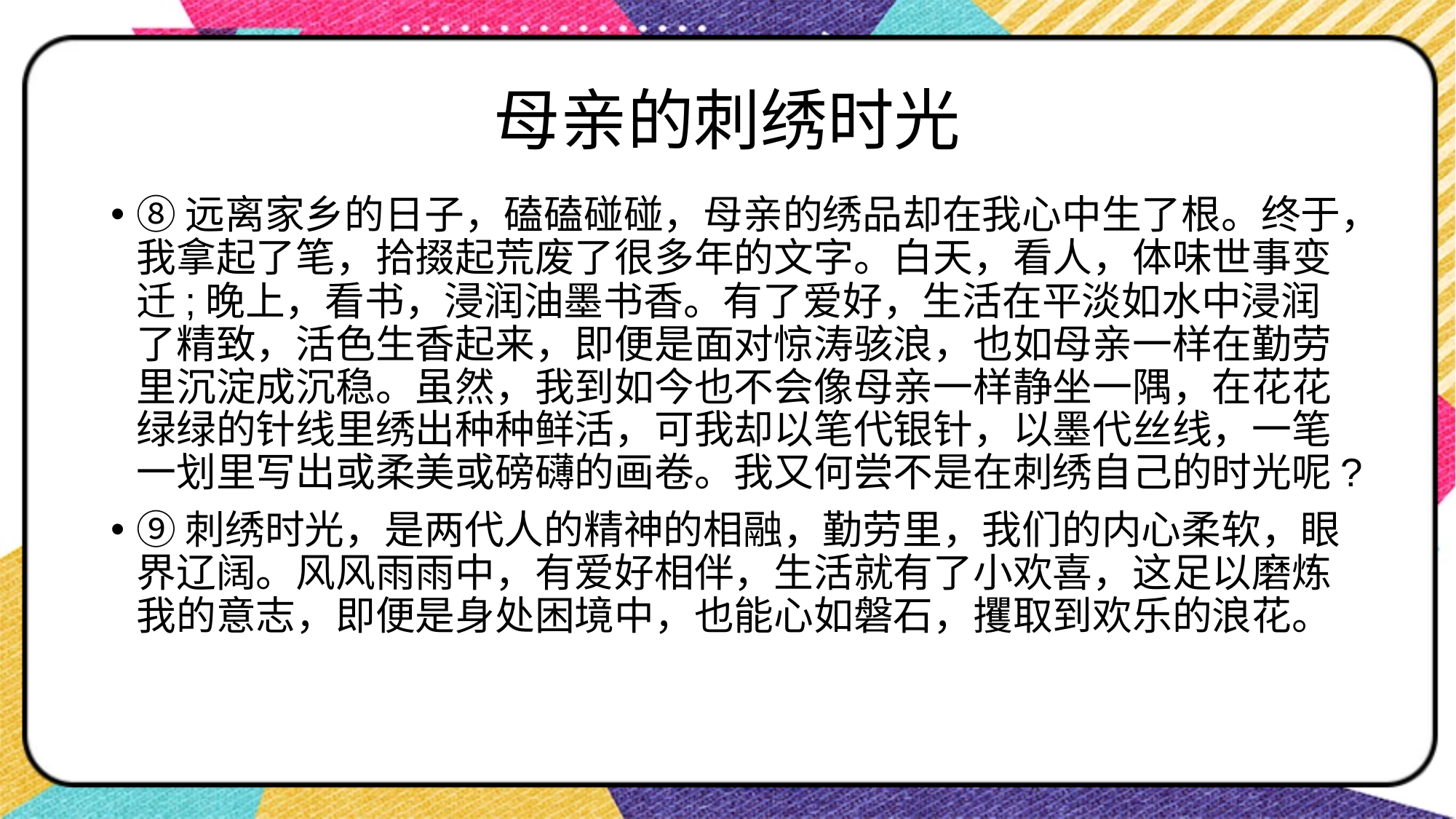

# 母亲的刺绣时光
⑧远离家乡的日子，磕磕碰碰，母亲的绣品却在我心中生了根。终于，我拿起了笔，拾掇起荒废了很多年的文字。白天，看人，体味世事变迁;晚上，看书，浸润油墨书香。有了爱好，生活在平淡如水中浸润了精致，活色生香起来，即便是面对惊涛骇浪，也如母亲一样在勤劳里沉淀成沉稳。虽然，我到如今也不会像母亲一样静坐一隅，在花花绿绿的针线里绣出种种鲜活，可我却以笔代银针，以墨代丝线，一笔一划里写出或柔美或磅礴的画卷。我又何尝不是在刺绣自己的时光呢?
⑨刺绣时光，是两代人的精神的相融，勤劳里，我们的内心柔软，眼界辽阔。风风雨雨中，有爱好相伴，生活就有了小欢喜，这足以磨炼我的意志，即便是身处困境中，也能心如磐石，攫取到欢乐的浪花。